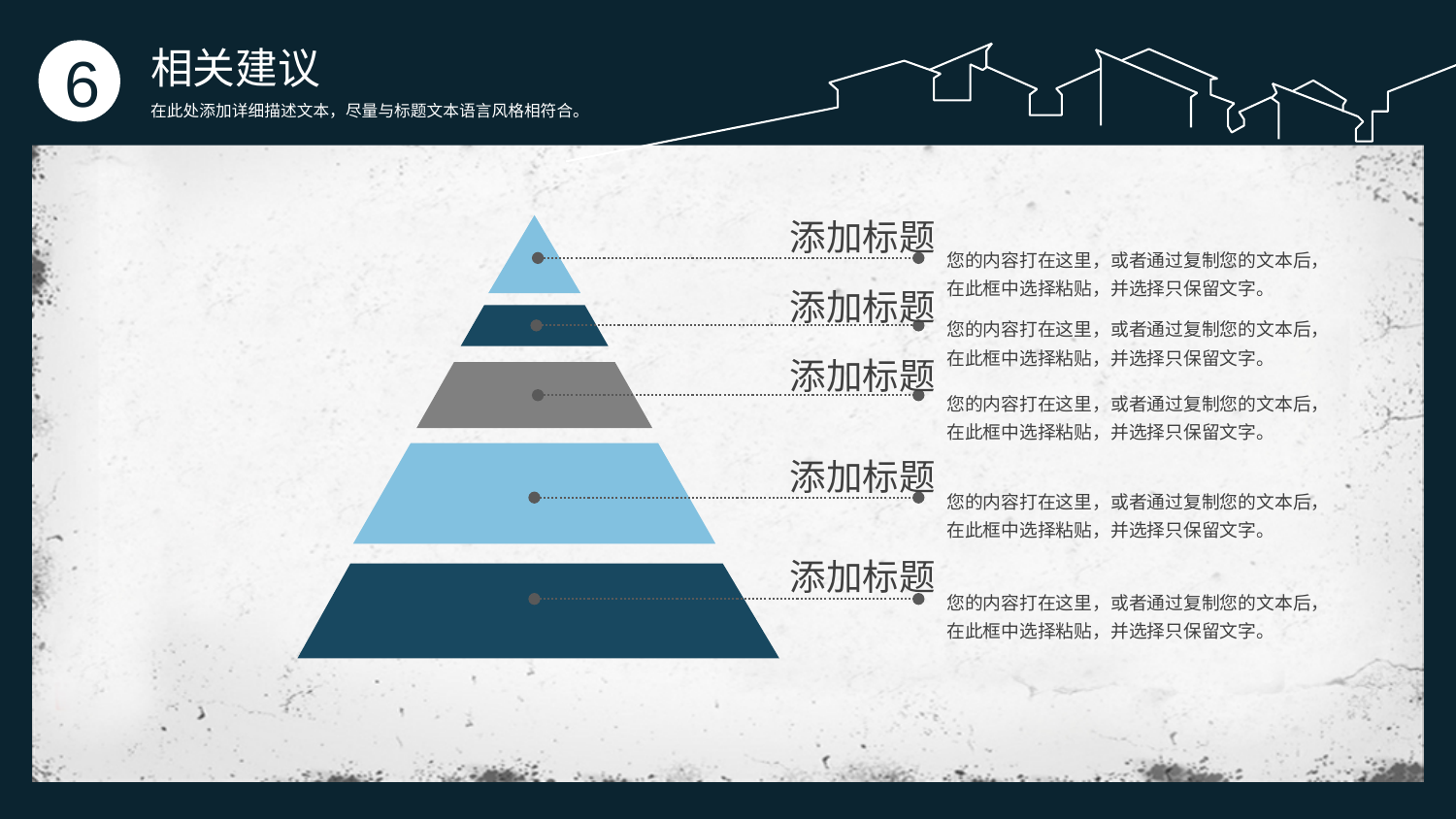

相关建议
在此处添加详细描述文本，尽量与标题文本语言风格相符合。
6

添加标题

您的内容打在这里，或者通过复制您的文本后，在此框中选择粘贴，并选择只保留文字。
添加标题

您的内容打在这里，或者通过复制您的文本后，在此框中选择粘贴，并选择只保留文字。
添加标题

您的内容打在这里，或者通过复制您的文本后，在此框中选择粘贴，并选择只保留文字。

添加标题
您的内容打在这里，或者通过复制您的文本后，在此框中选择粘贴，并选择只保留文字。
添加标题

您的内容打在这里，或者通过复制您的文本后，在此框中选择粘贴，并选择只保留文字。